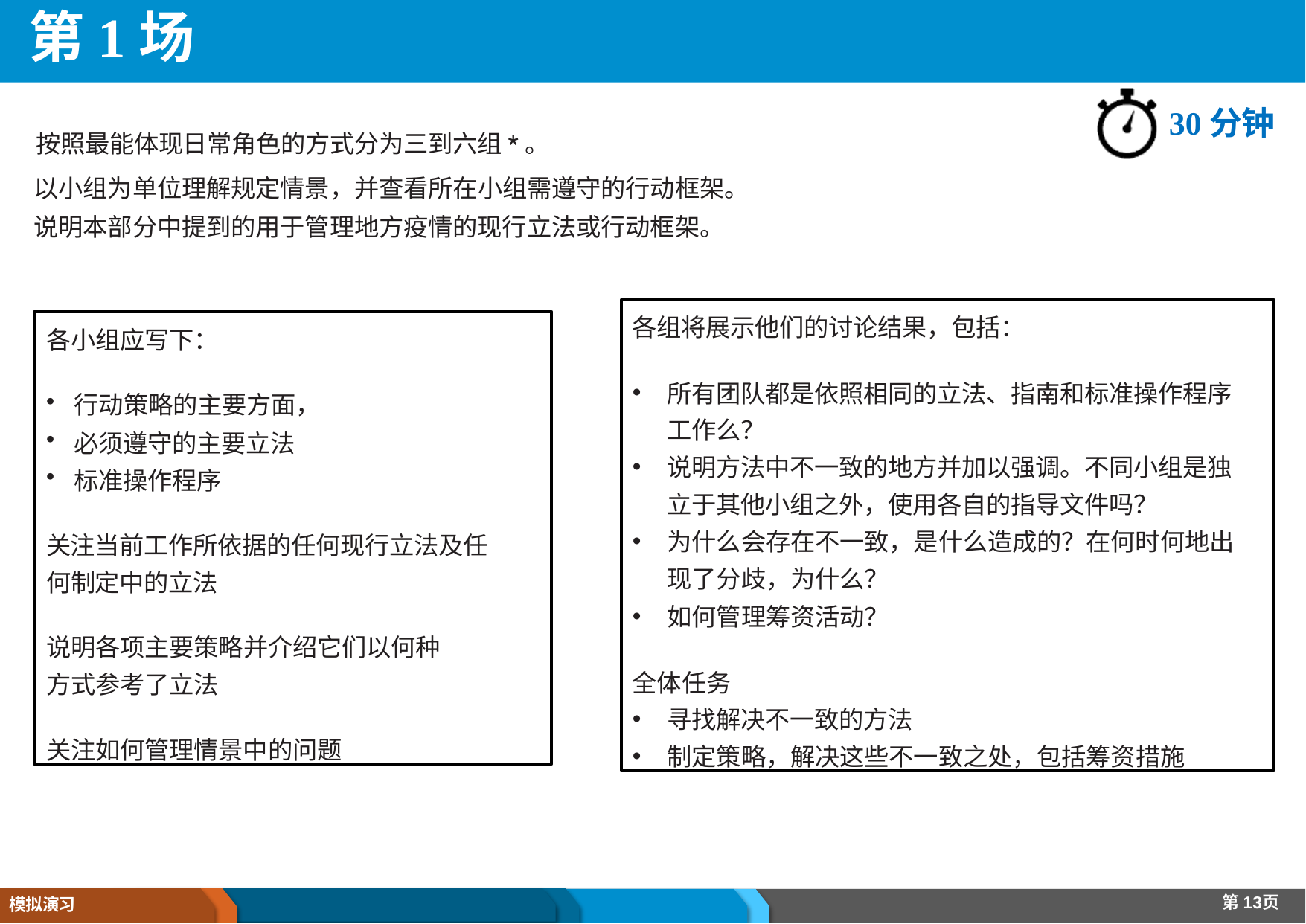

# 第1场

30分钟
按照最能体现日常角色的方式分为三到六组*。
以小组为单位理解规定情景，并查看所在小组需遵守的行动框架。
说明本部分中提到的用于管理地方疫情的现行立法或行动框架。
各组将展示他们的讨论结果，包括：

所有团队都是依照相同的立法、指南和标准操作程序工作么？
说明方法中不一致的地方并加以强调。不同小组是独立于其他小组之外，使用各自的指导文件吗？
为什么会存在不一致，是什么造成的？在何时何地出现了分歧，为什么？
如何管理筹资活动？
全体任务
寻找解决不一致的方法
制定策略，解决这些不一致之处，包括筹资措施
各小组应写下：

行动策略的主要方面，
必须遵守的主要立法
标准操作程序

关注当前工作所依据的任何现行立法及任何制定中的立法
说明各项主要策略并介绍它们以何种方式参考了立法

关注如何管理情景中的问题
第13页
模拟演习